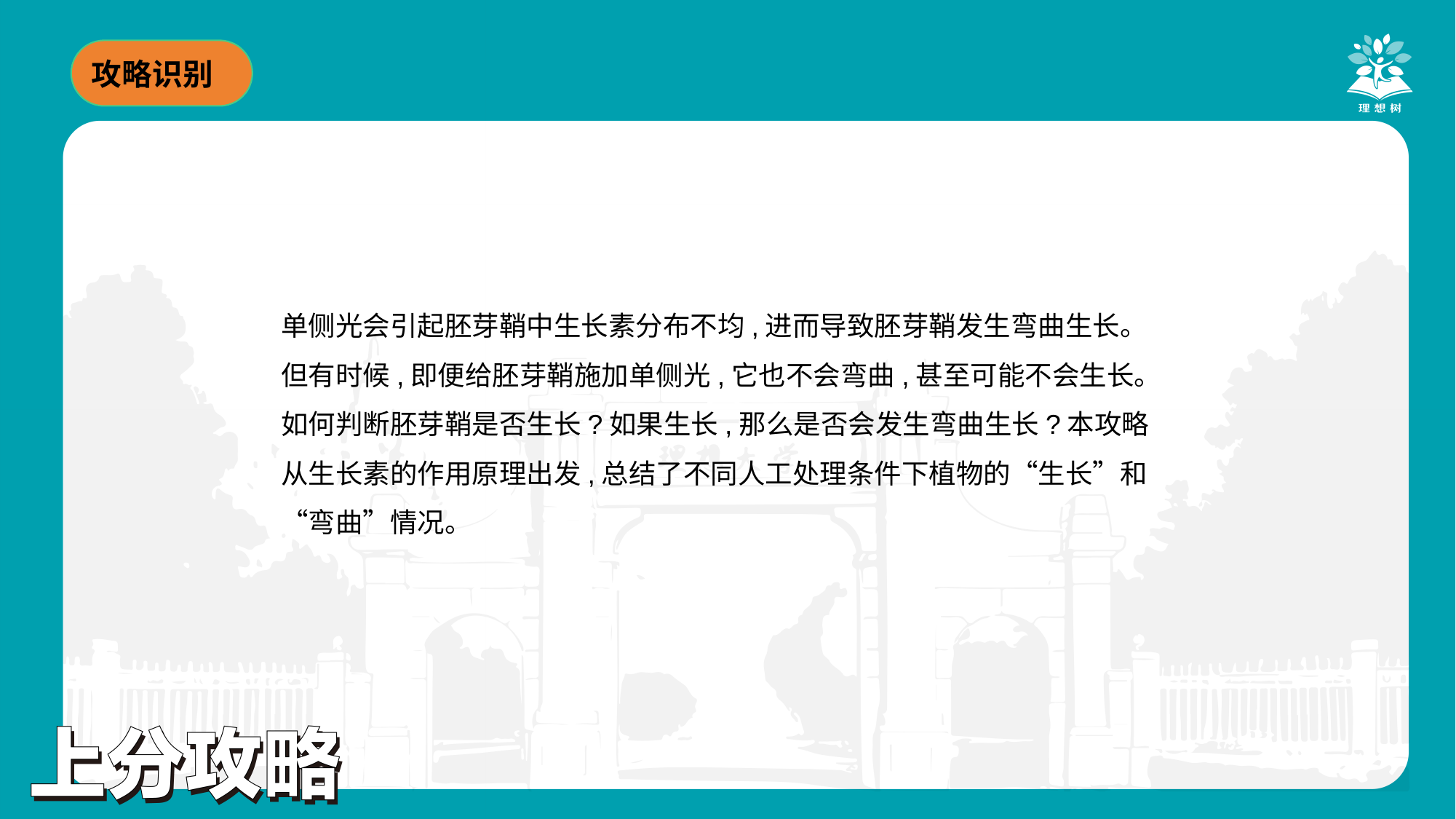

攻略识别
单侧光会引起胚芽鞘中生长素分布不均,进而导致胚芽鞘发生弯曲生长。但有时候,即便给胚芽鞘施加单侧光,它也不会弯曲,甚至可能不会生长。如何判断胚芽鞘是否生长?如果生长,那么是否会发生弯曲生长?本攻略从生长素的作用原理出发,总结了不同人工处理条件下植物的“生长”和“弯曲”情况。